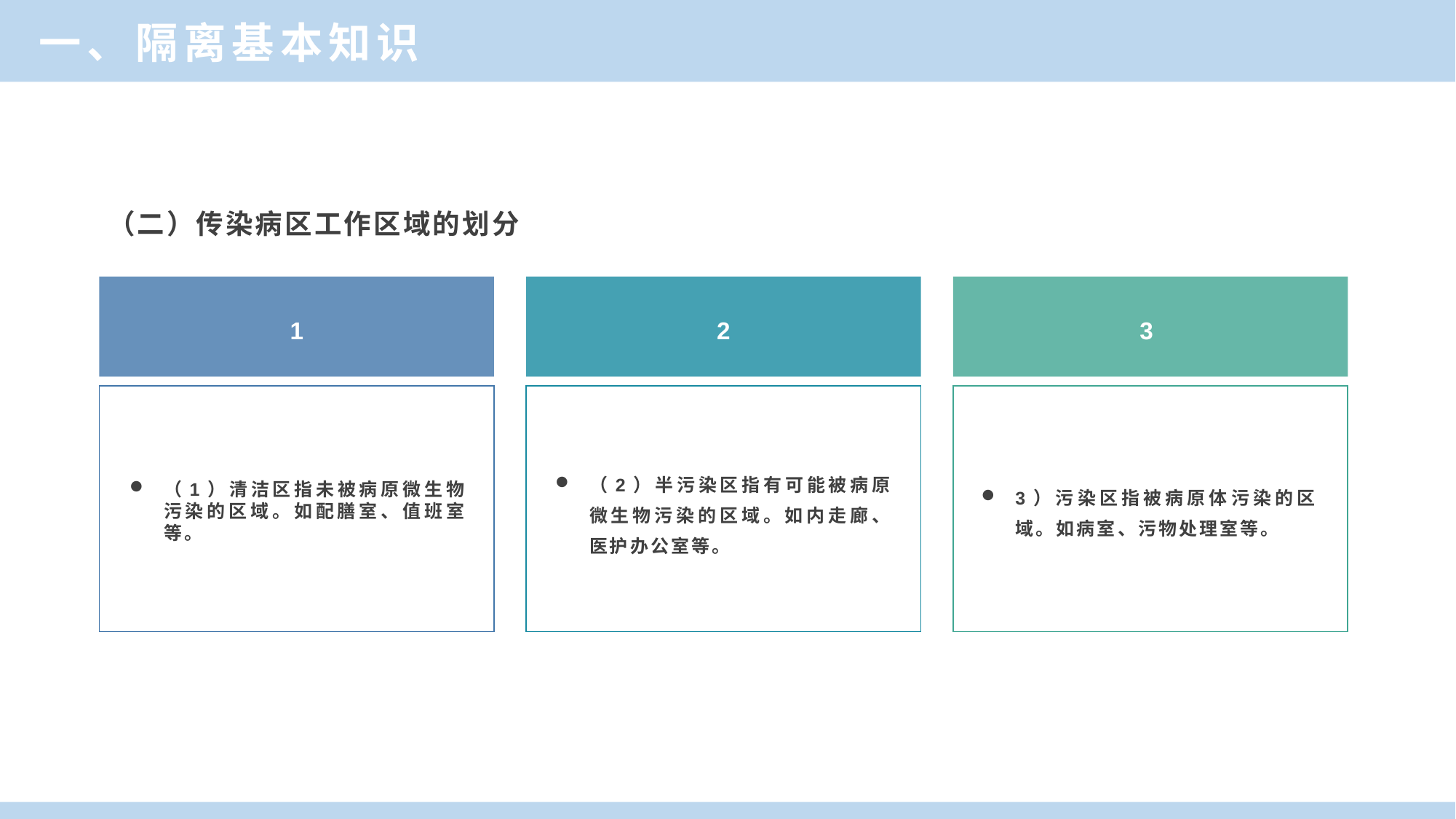

一、隔离基本知识
（二）传染病区工作区域的划分

2
3
1

3）污染区指被病原体污染的区域。如病室、污物处理室等。
（1）清洁区指未被病原微生物污染的区域。如配膳室、值班室等。
（2）半污染区指有可能被病原微生物污染的区域。如内走廊、医护办公室等。